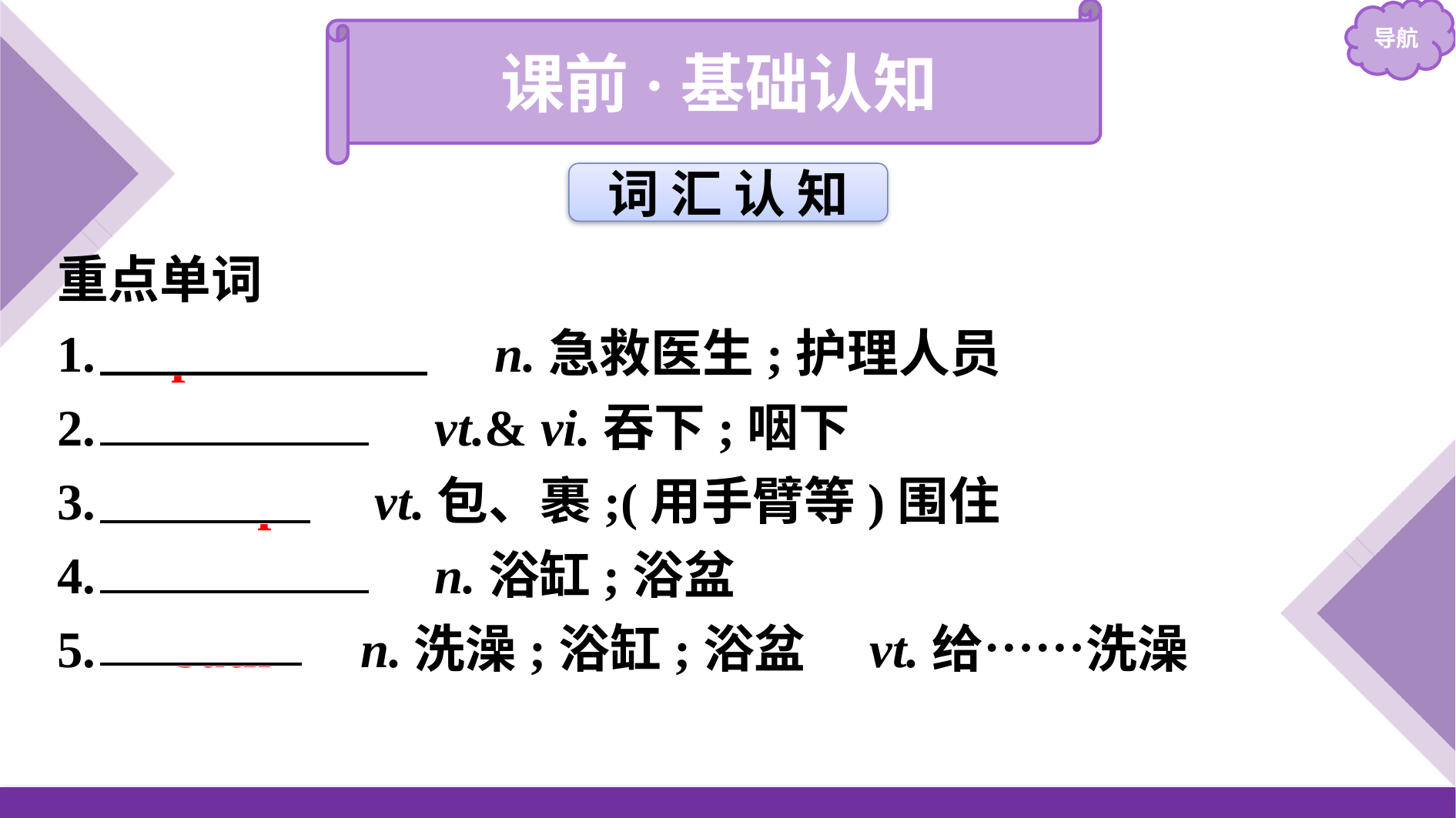

课前·基础认知
词 汇 认 知
重点单词
1.　paramedic　 n.急救医生;护理人员
2.　swallow　 vt.& vi.吞下;咽下
3.　wrap　 vt.包、裹;(用手臂等)围住
4.　bathtub　 n.浴缸;浴盆
5.　bath　 n.洗澡;浴缸;浴盆　vt.给……洗澡